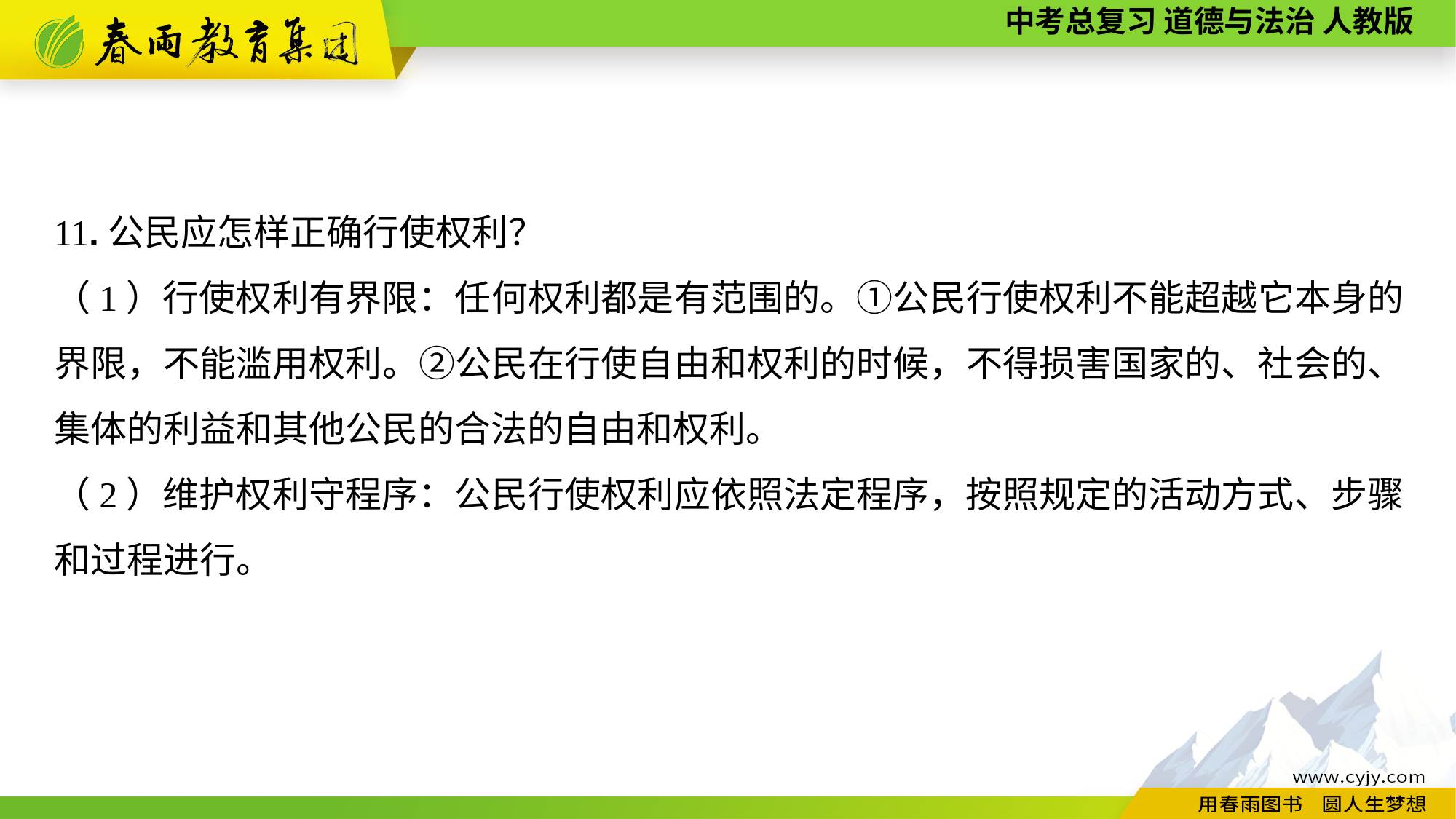

11.公民应怎样正确行使权利？
（1）行使权利有界限：任何权利都是有范围的。①公民行使权利不能超越它本身的界限，不能滥用权利。②公民在行使自由和权利的时候，不得损害国家的、社会的、集体的利益和其他公民的合法的自由和权利。
（2）维护权利守程序：公民行使权利应依照法定程序，按照规定的活动方式、步骤和过程进行。